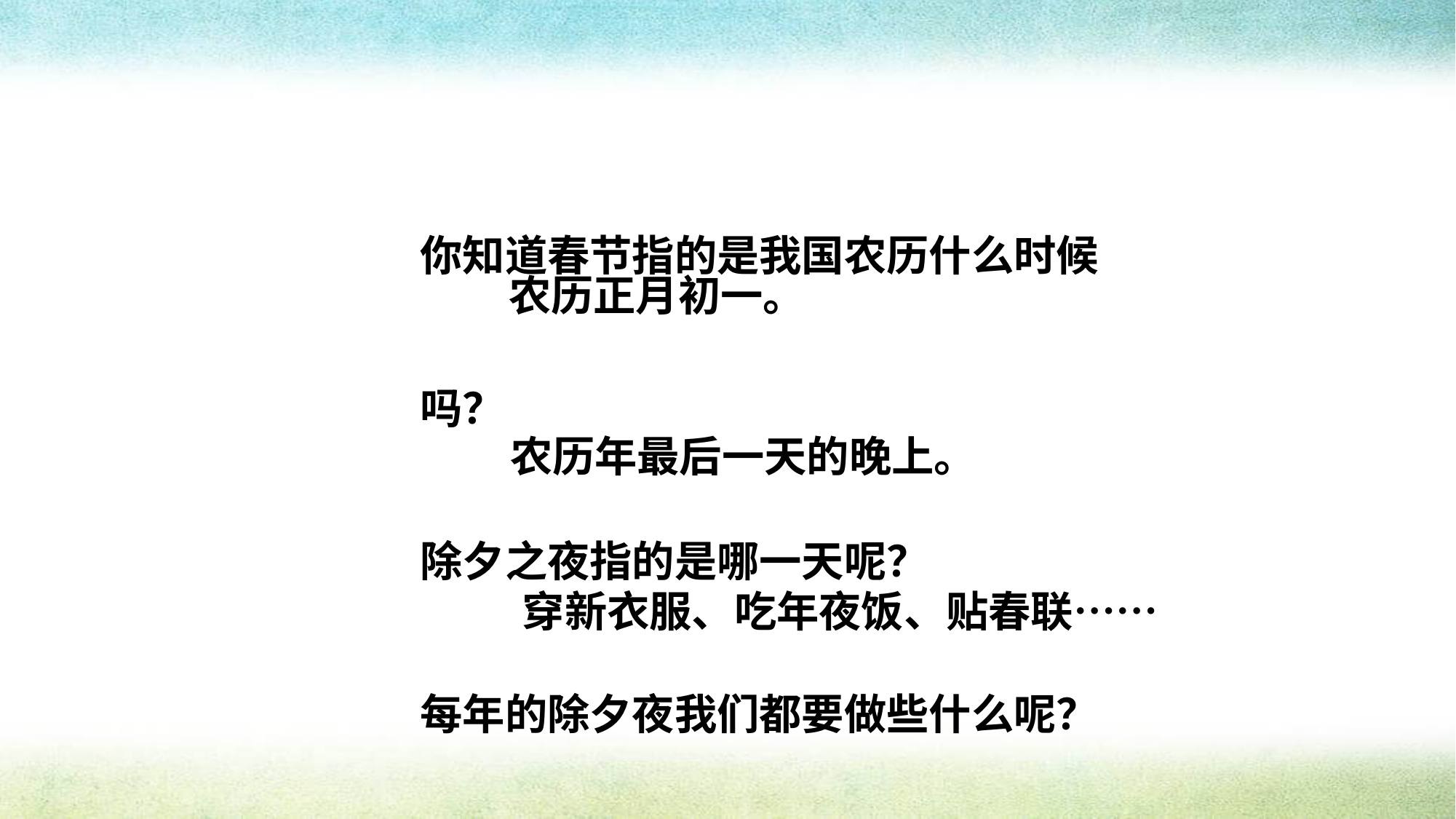

你知道春节指的是我国农历什么时候吗？
除夕之夜指的是哪一天呢？
每年的除夕夜我们都要做些什么呢？
农历正月初一。
农历年最后一天的晚上。
穿新衣服、吃年夜饭、贴春联……